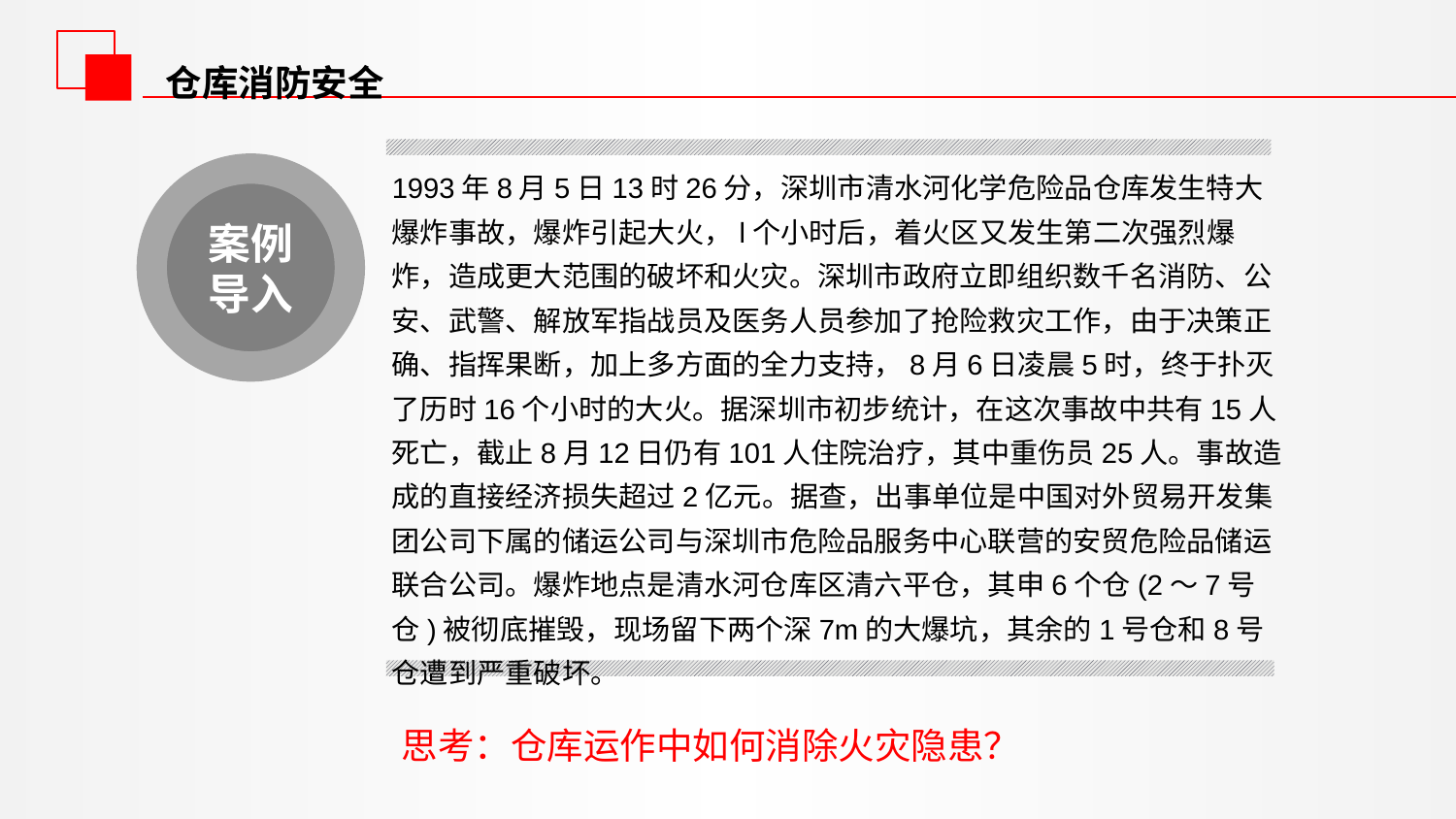

仓库消防安全

1993年8月5日13时26分，深圳市清水河化学危险品仓库发生特大爆炸事故，爆炸引起大火，l个小时后，着火区又发生第二次强烈爆炸，造成更大范围的破坏和火灾。深圳市政府立即组织数千名消防、公安、武警、解放军指战员及医务人员参加了抢险救灾工作，由于决策正确、指挥果断，加上多方面的全力支持，8月6日凌晨5时，终于扑灭了历时16个小时的大火。据深圳市初步统计，在这次事故中共有15人死亡，截止8月12日仍有101人住院治疗，其中重伤员25人。事故造成的直接经济损失超过2亿元。据查，出事单位是中国对外贸易开发集团公司下属的储运公司与深圳市危险品服务中心联营的安贸危险品储运联合公司。爆炸地点是清水河仓库区清六平仓，其申6个仓(2～7号仓)被彻底摧毁，现场留下两个深7m的大爆坑，其余的1号仓和8号仓遭到严重破坏。
案例导入

思考：仓库运作中如何消除火灾隐患？